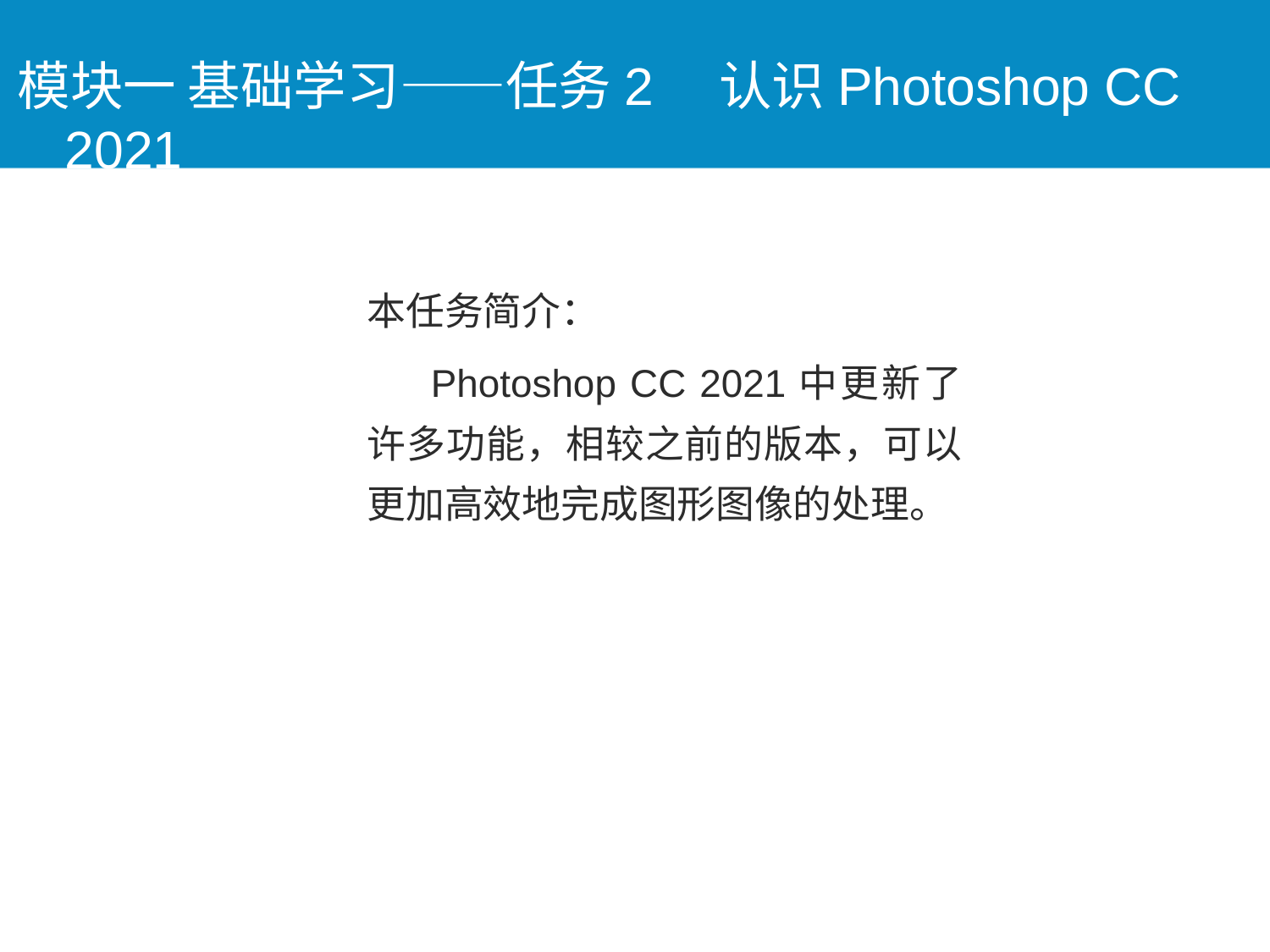

模块一 基础学习——任务2　认识Photoshop CC 2021
本任务简介：
Photoshop CC 2021中更新了许多功能，相较之前的版本，可以更加高效地完成图形图像的处理。